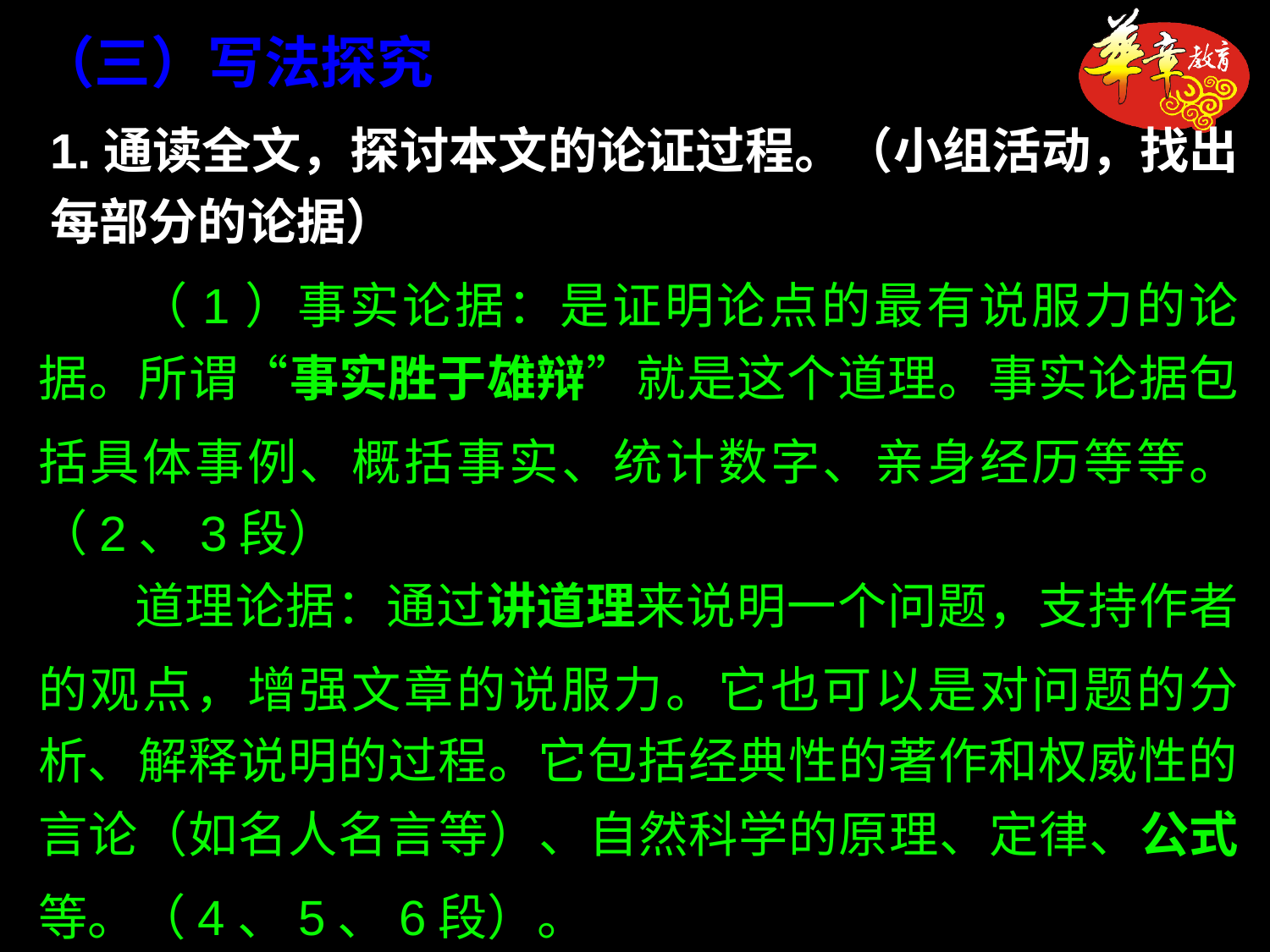

（三）写法探究
1.通读全文，探讨本文的论证过程。（小组活动，找出每部分的论据）
      （1）事实论据：是证明论点的最有说服力的论据。所谓“事实胜于雄辩”就是这个道理。事实论据包括具体事例、概括事实、统计数字、亲身经历等等。（2、3段）
       道理论据：通过讲道理来说明一个问题，支持作者的观点，增强文章的说服力。它也可以是对问题的分析、解释说明的过程。它包括经典性的著作和权威性的言论（如名人名言等）、自然科学的原理、定律、公式等。（4、5、6段）。